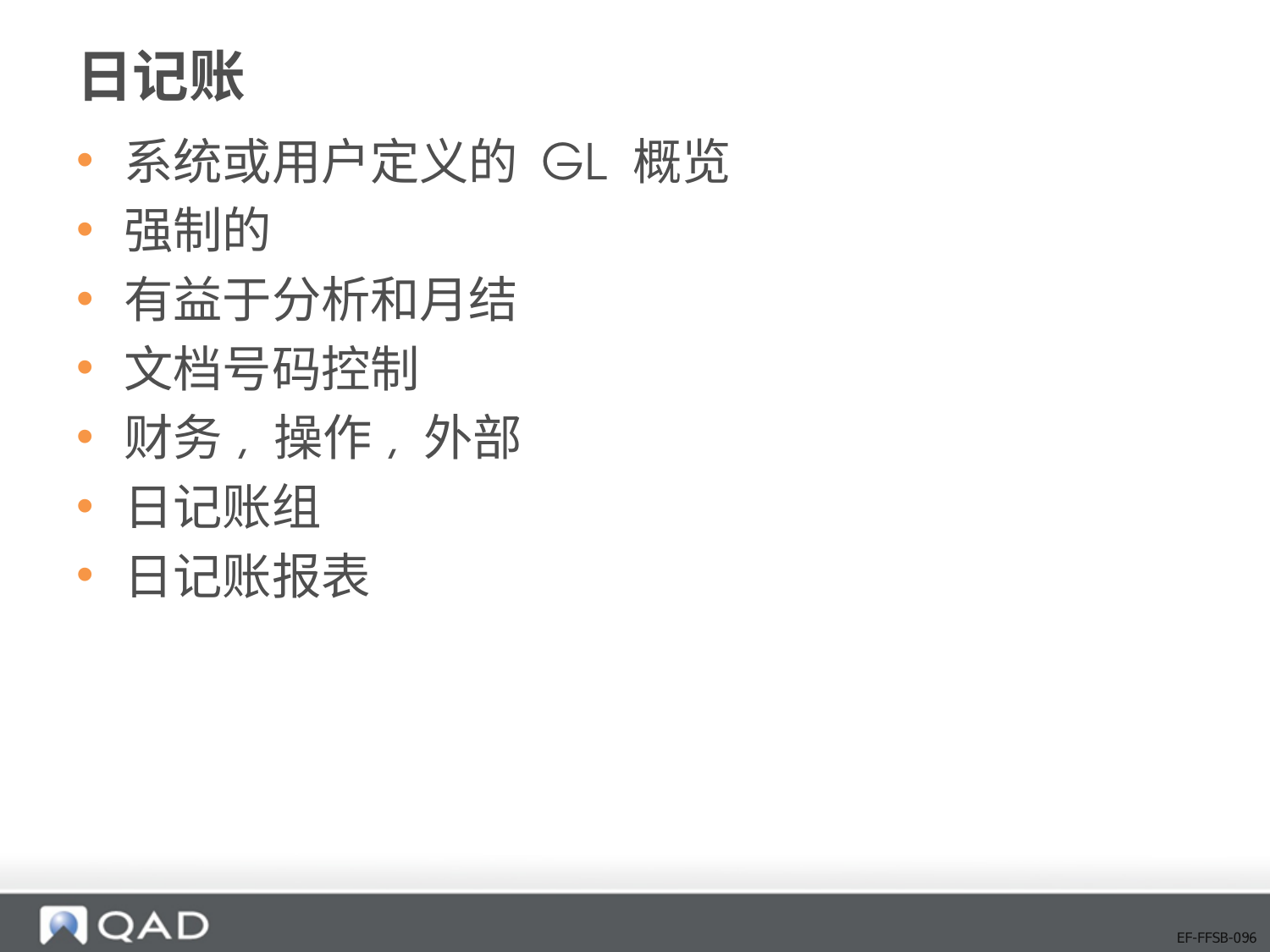

# 日记账
系统或用户定义的 GL 概览
强制的
有益于分析和月结
文档号码控制
财务, 操作, 外部
日记账组
日记账报表
EF-FFSB-096